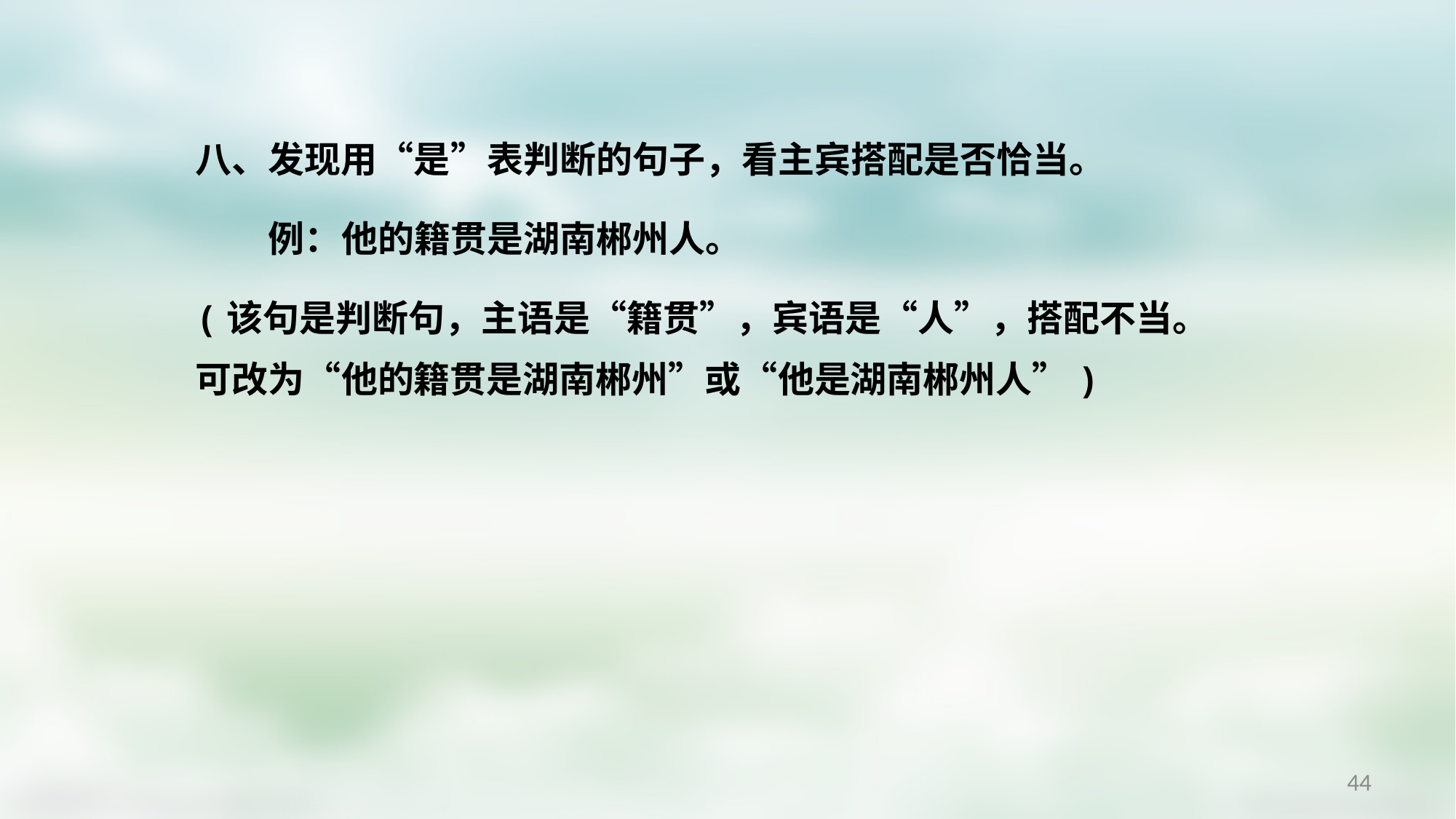

八、发现用“是”表判断的句子，看主宾搭配是否恰当。
　　例：他的籍贯是湖南郴州人。
(该句是判断句，主语是“籍贯”，宾语是“人”，搭配不当。可改为“他的籍贯是湖南郴州”或“他是湖南郴州人”)
44